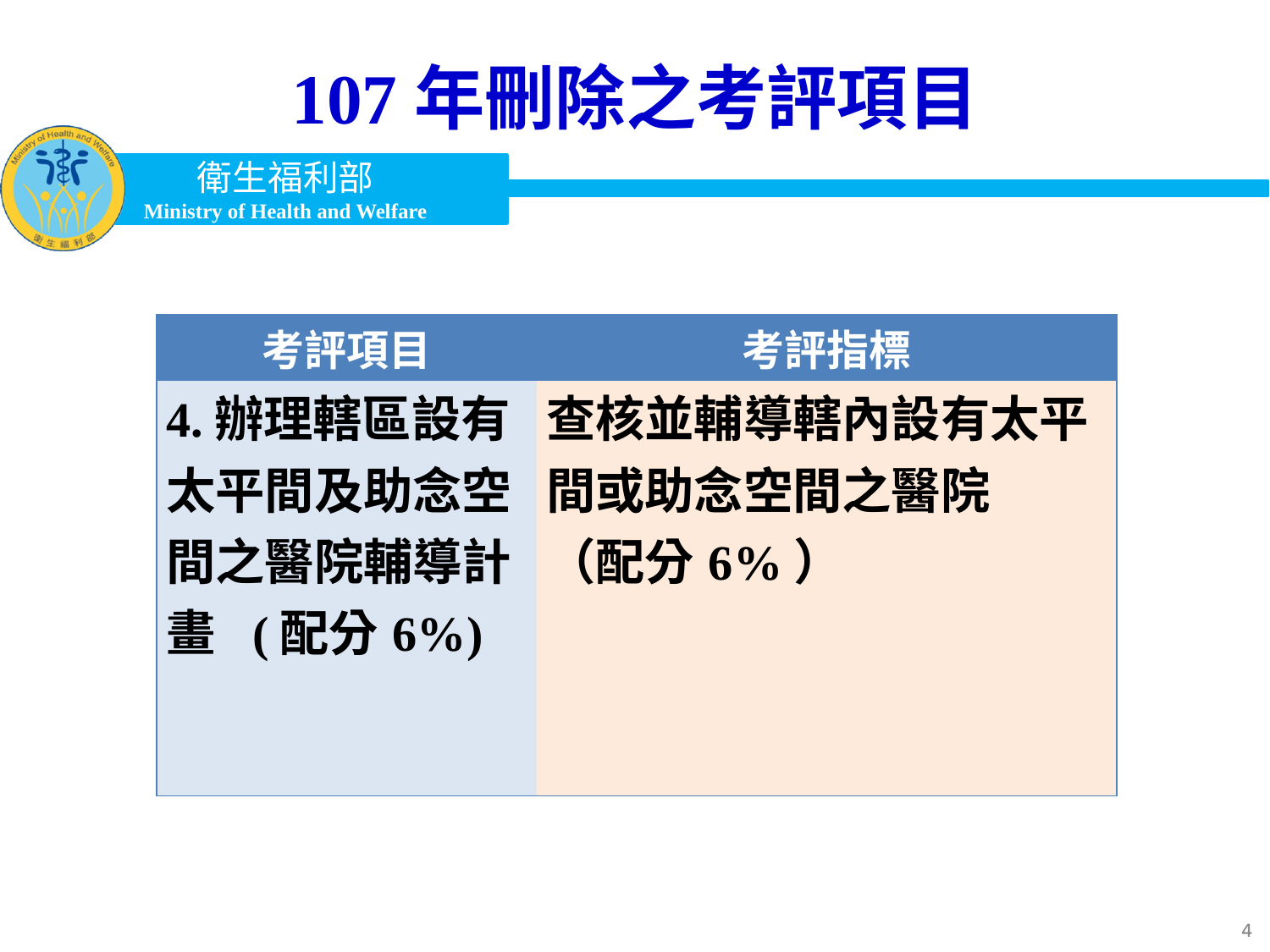

107年刪除之考評項目
| 考評項目 | 考評指標 |
| --- | --- |
| 4.辦理轄區設有太平間及助念空間之醫院輔導計畫 (配分6%) | 查核並輔導轄內設有太平間或助念空間之醫院 （配分6%） |
4
4